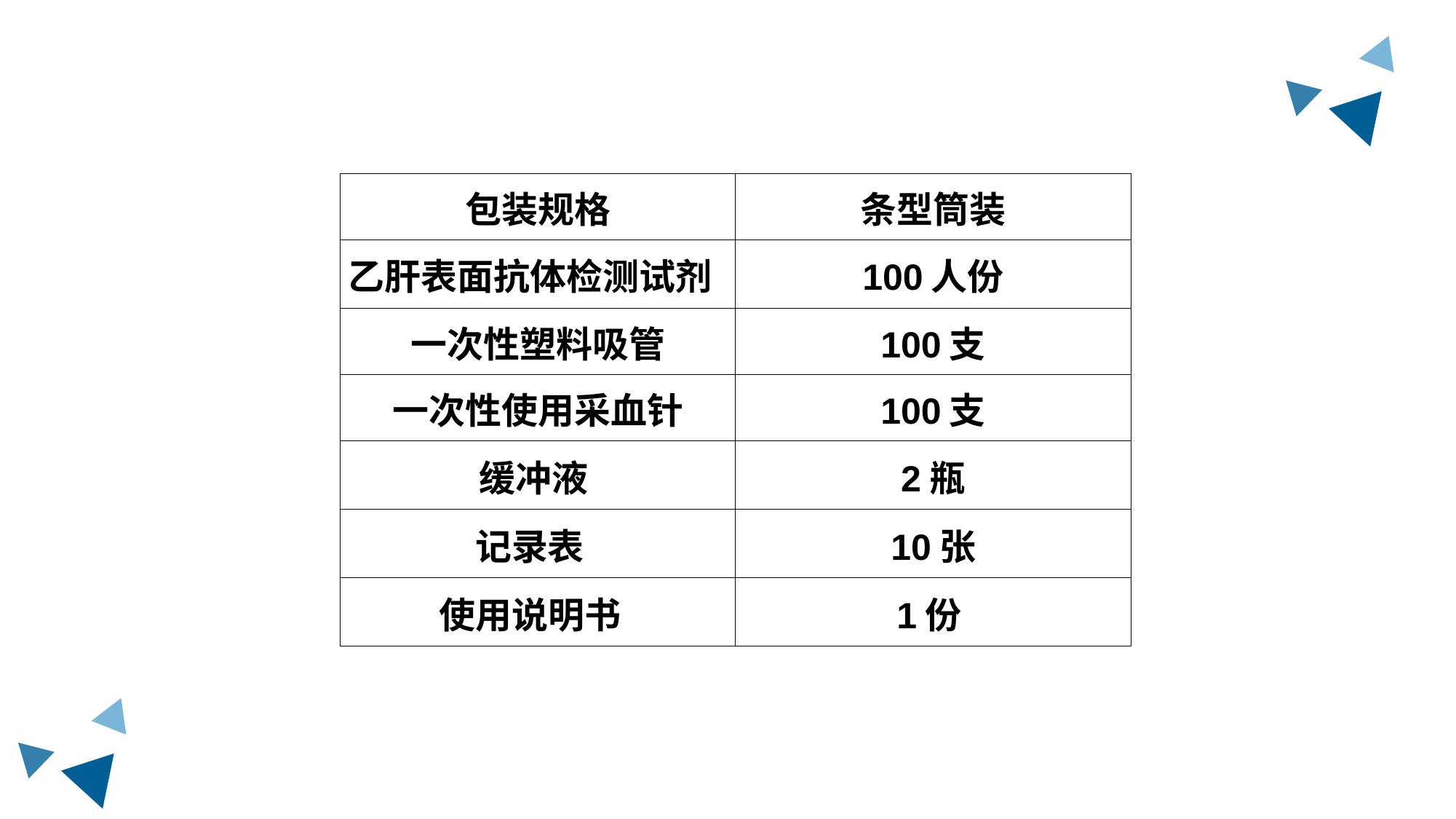

| 包装规格 | 条型筒装 |
| --- | --- |
| 乙肝表面抗体检测试剂 | 100人份 |
| 一次性塑料吸管 | 100支 |
| 一次性使用采血针 | 100支 |
| 缓冲液 | 2瓶 |
| 记录表 | 10张 |
| 使用说明书 | 1份 |